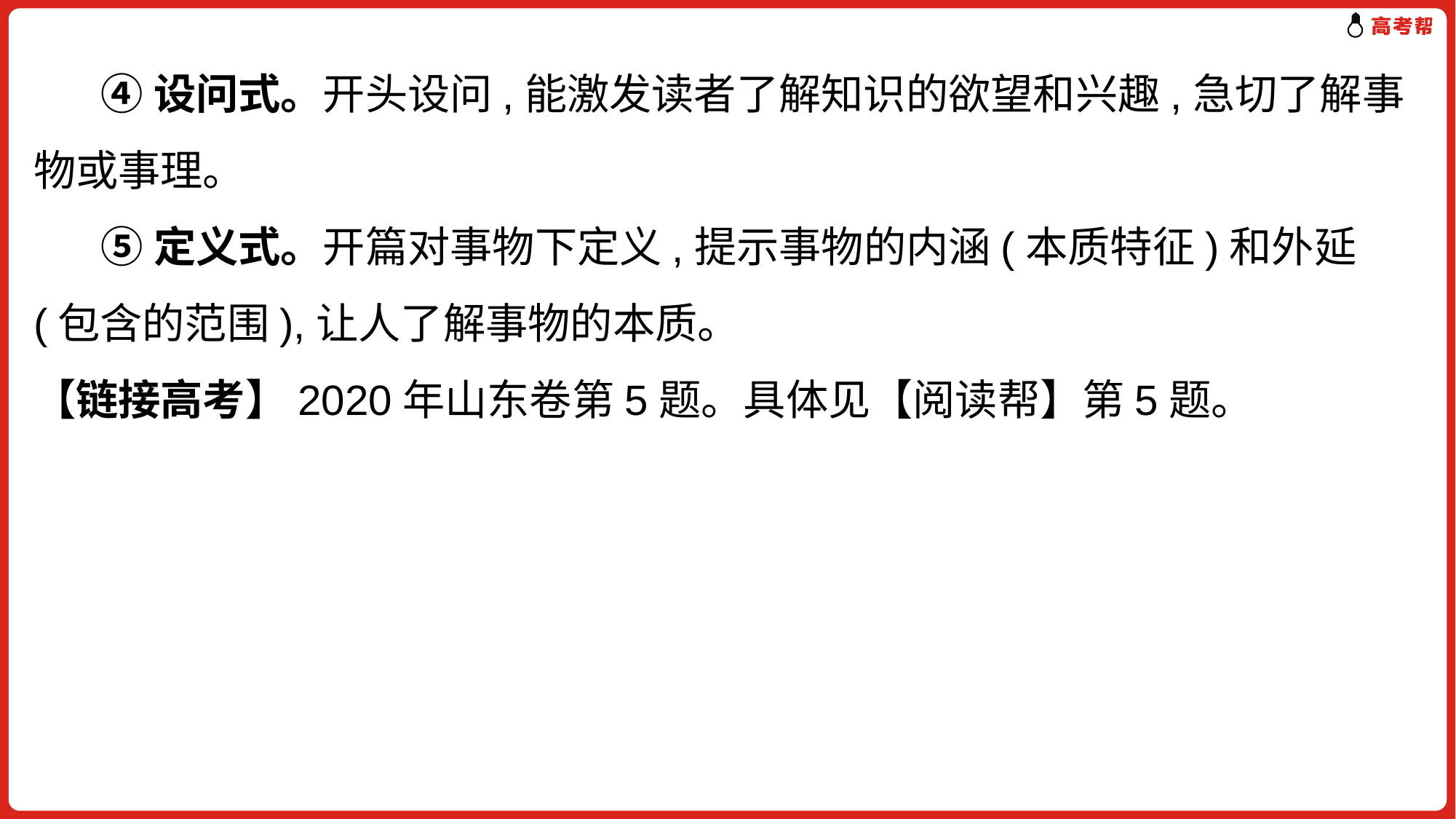

④设问式。开头设问,能激发读者了解知识的欲望和兴趣,急切了解事物或事理。
       ⑤定义式。开篇对事物下定义,提示事物的内涵(本质特征)和外延(包含的范围),让人了解事物的本质。
【链接高考】2020年山东卷第5题。具体见【阅读帮】第5题。